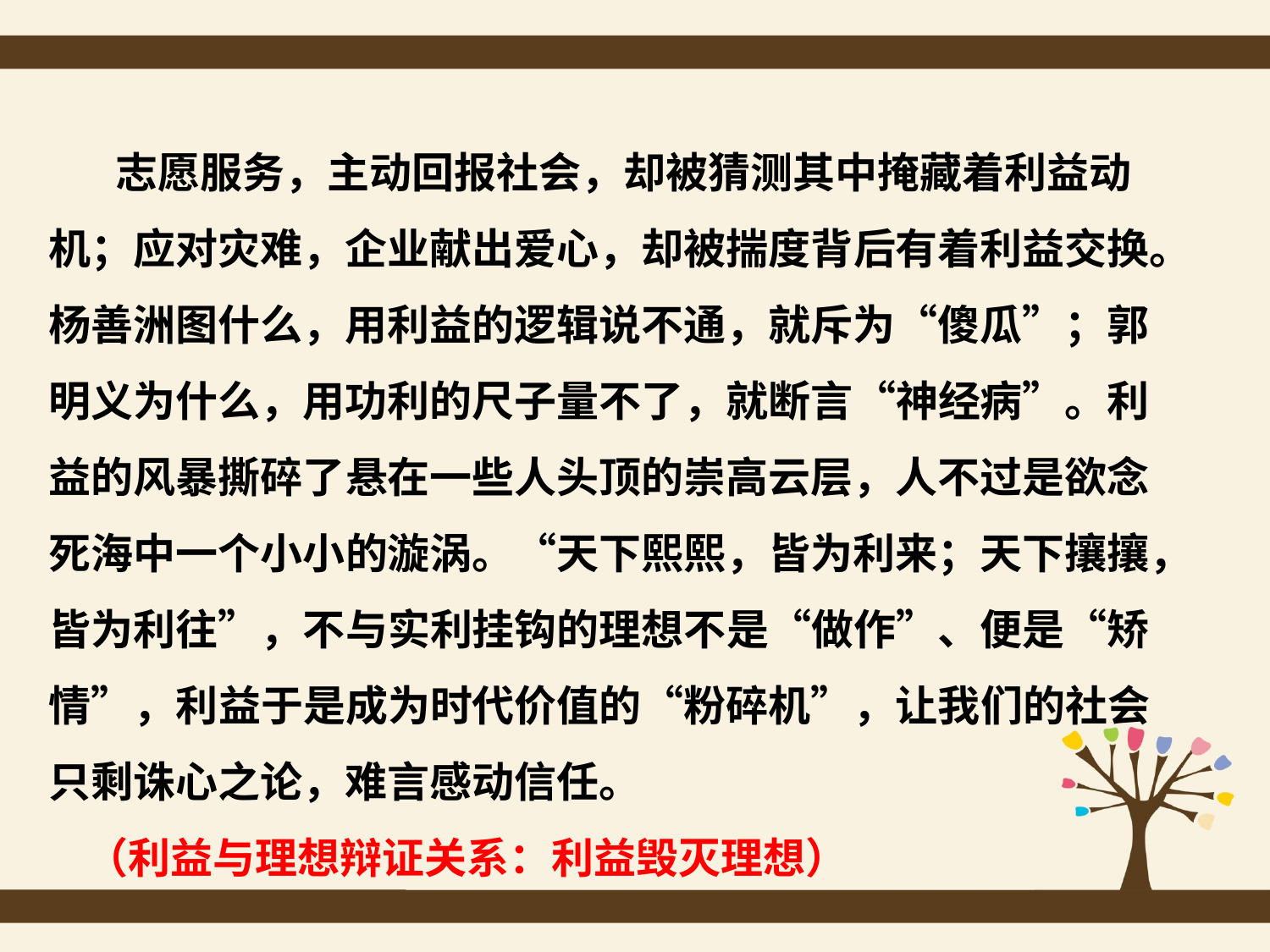

志愿服务，主动回报社会，却被猜测其中掩藏着利益动机；应对灾难，企业献出爱心，却被揣度背后有着利益交换。杨善洲图什么，用利益的逻辑说不通，就斥为“傻瓜”；郭明义为什么，用功利的尺子量不了，就断言“神经病”。利益的风暴撕碎了悬在一些人头顶的崇高云层，人不过是欲念死海中一个小小的漩涡。“天下熙熙，皆为利来；天下攘攘，皆为利往”，不与实利挂钩的理想不是“做作”、便是“矫情”，利益于是成为时代价值的“粉碎机”，让我们的社会只剩诛心之论，难言感动信任。
（利益与理想辩证关系：利益毁灭理想）